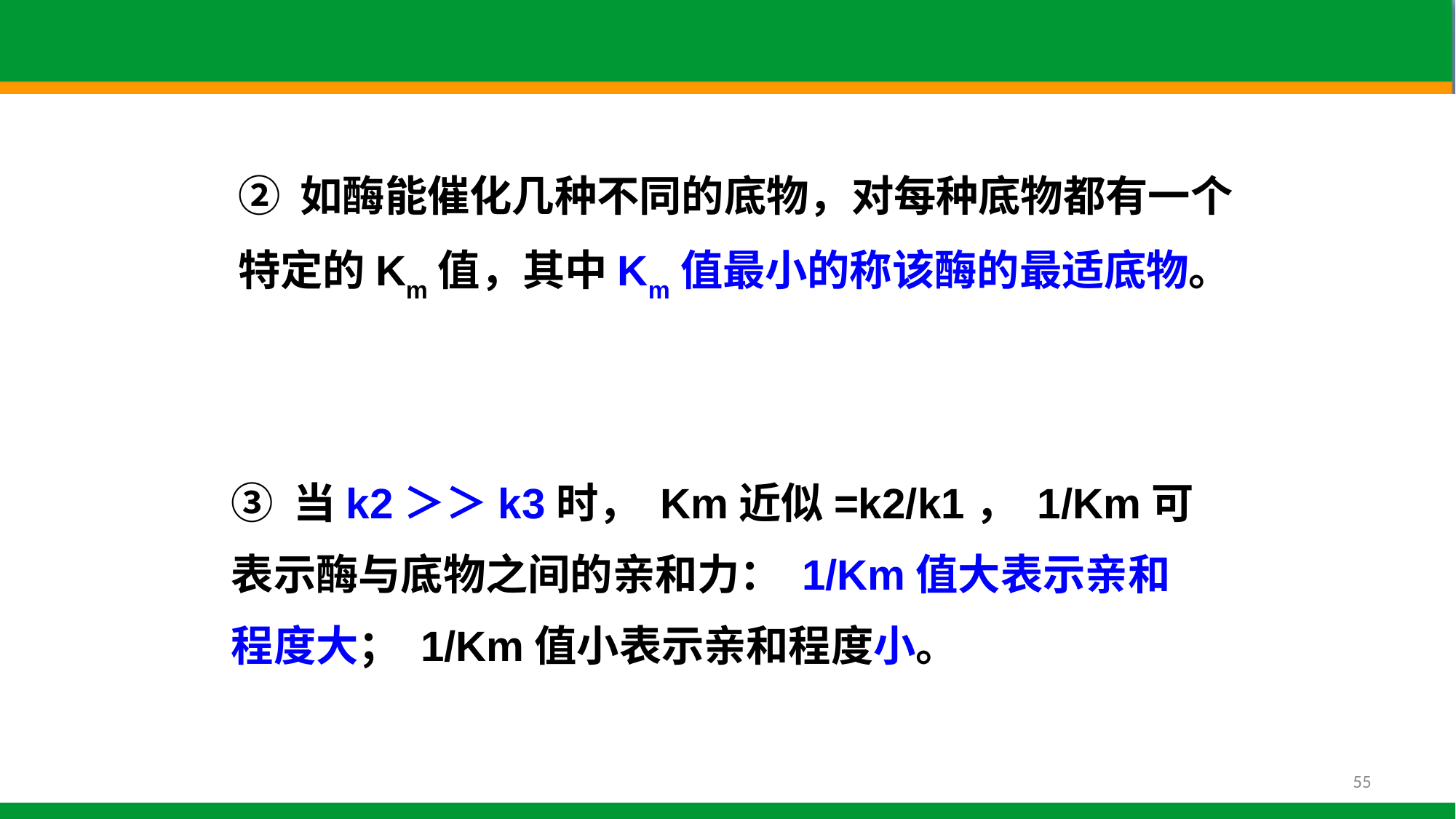

② 如酶能催化几种不同的底物，对每种底物都有一个特定的Km值，其中Km值最小的称该酶的最适底物。
③ 当k2＞＞k3时， Km近似=k2/k1， 1/Km可表示酶与底物之间的亲和力： 1/Km值大表示亲和程度大； 1/Km值小表示亲和程度小。
55